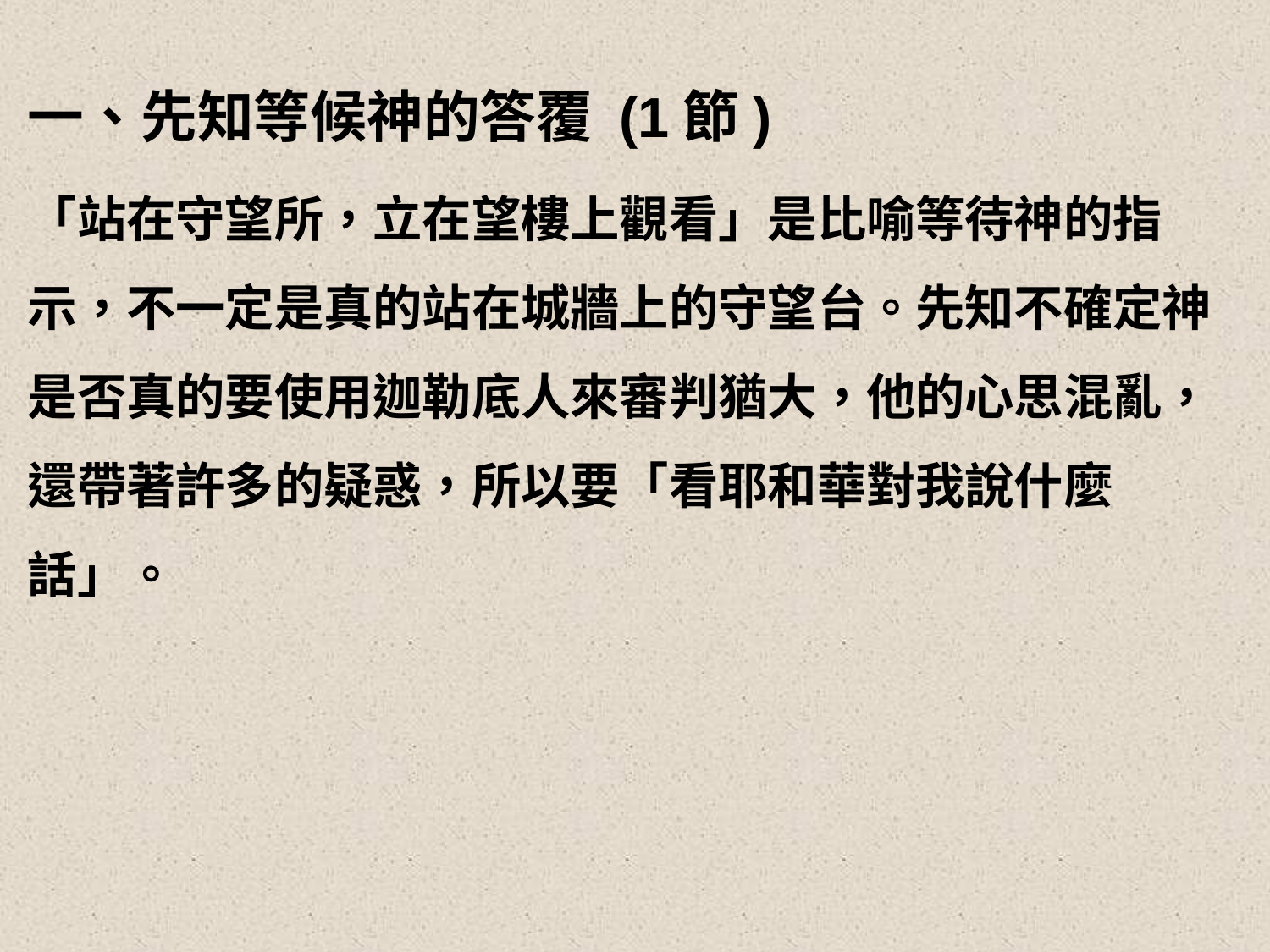

一、先知等候神的答覆 (1節)
「站在守望所，立在望樓上觀看」是比喻等待神的指示，不一定是真的站在城牆上的守望台。先知不確定神是否真的要使用迦勒底人來審判猶大，他的心思混亂，還帶著許多的疑惑，所以要「看耶和華對我說什麼話」。